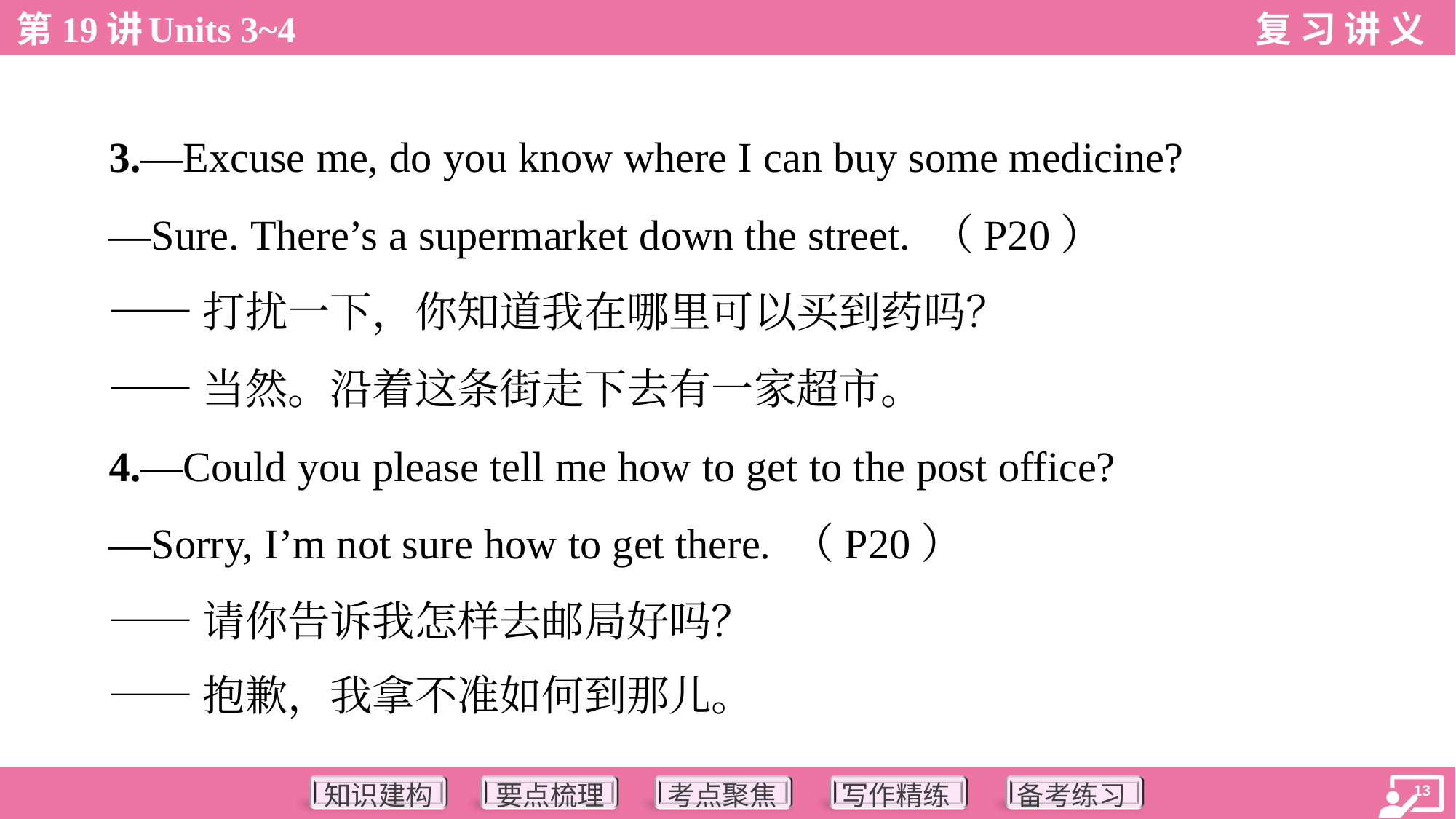

3.—Excuse me, do you know where I can buy some medicine?
    —Sure. There’s a supermarket down the street. （P20）
    ——打扰一下，你知道我在哪里可以买到药吗？
    ——当然。沿着这条街走下去有一家超市。
    4.—Could you please tell me how to get to the post office?
    —Sorry, I’m not sure how to get there. （P20）
    ——请你告诉我怎样去邮局好吗？
    ——抱歉，我拿不准如何到那儿。